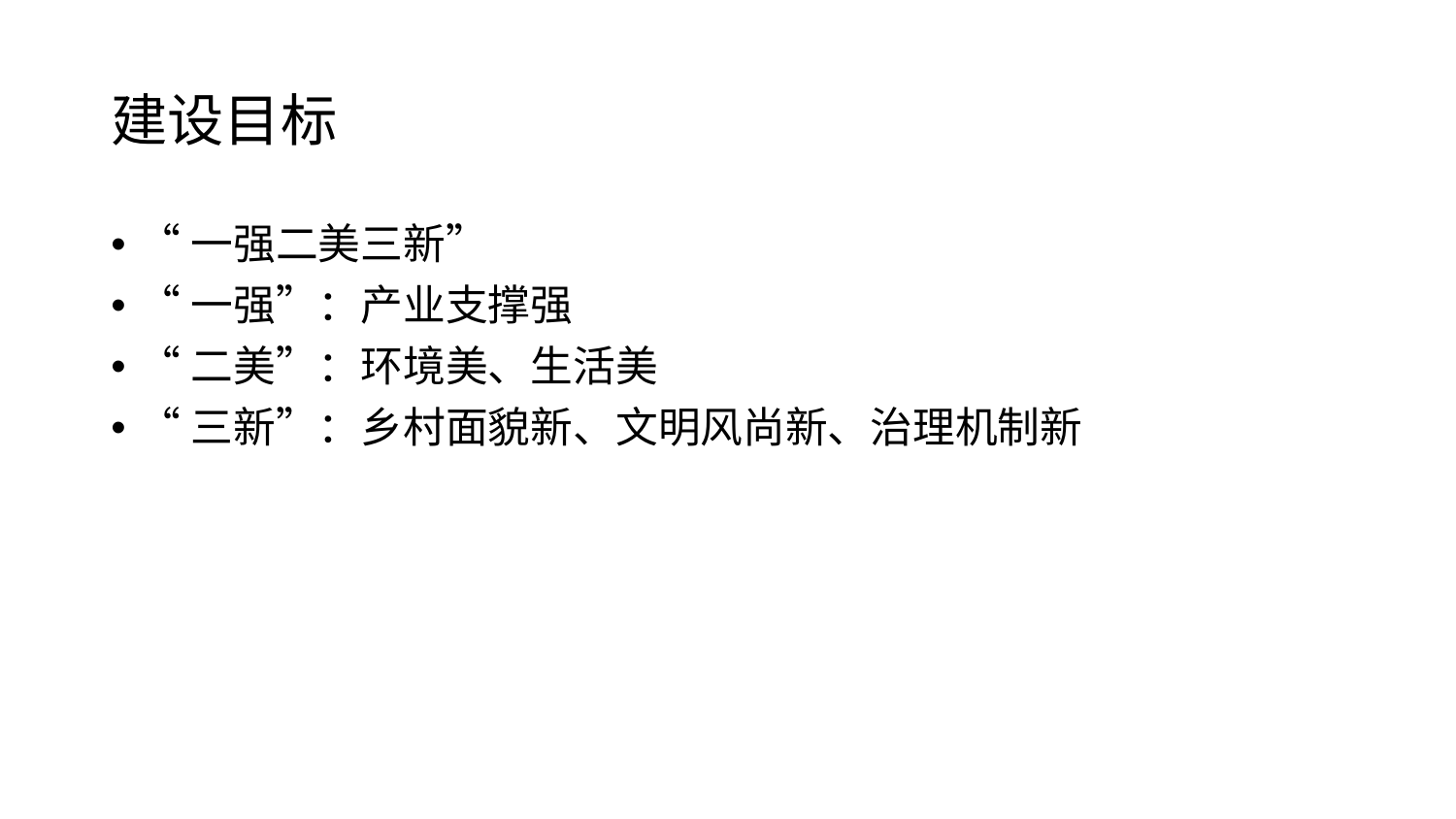

# 建设目标
“一强二美三新”
“一强”：产业支撑强
“二美”：环境美、生活美
“三新”：乡村面貌新、文明风尚新、治理机制新